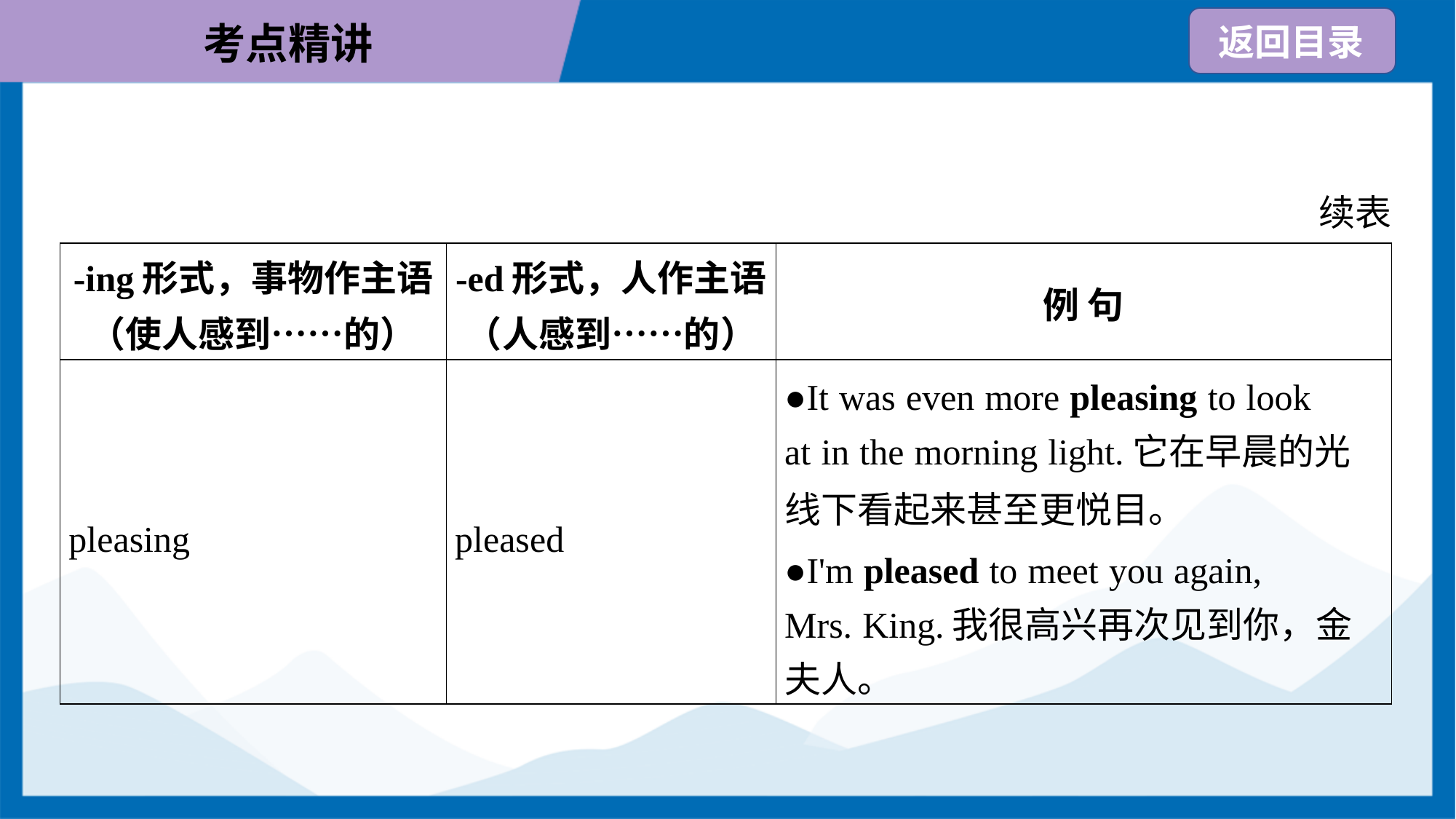

续表
| -ing形式，事物作主语 （使人感到……的） | -ed形式，人作主语 （人感到……的） | 例 句 |
| --- | --- | --- |
| pleasing | pleased | ●It was even more pleasing to look at in the morning light.它在早晨的光 线下看起来甚至更悦目。 ●I'm pleased to meet you again, Mrs. King.我很高兴再次见到你，金 夫人。 |